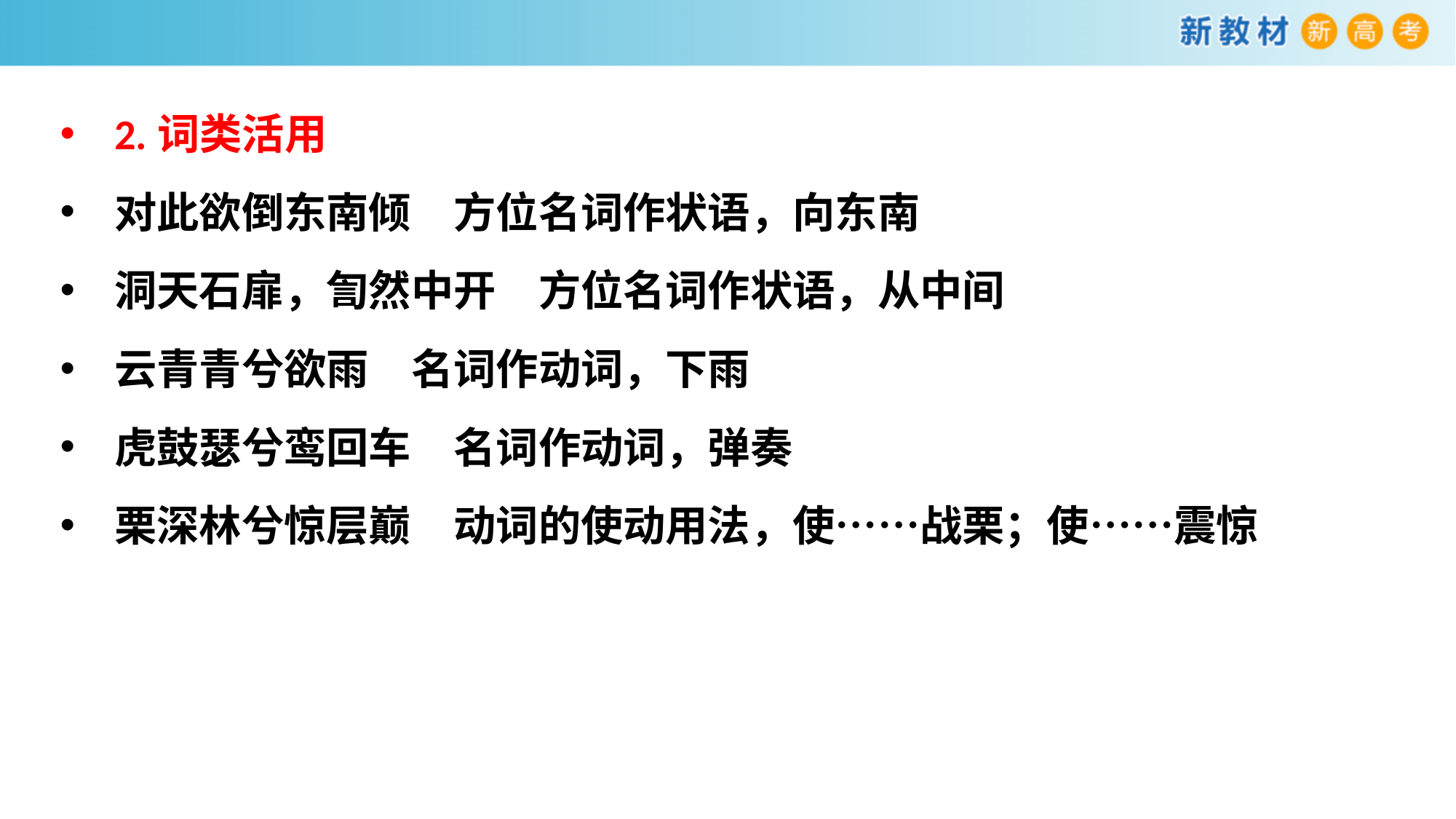

2.词类活用
对此欲倒东南倾　方位名词作状语，向东南
洞天石扉，訇然中开　方位名词作状语，从中间
云青青兮欲雨　名词作动词，下雨
虎鼓瑟兮鸾回车　名词作动词，弹奏
栗深林兮惊层巅　动词的使动用法，使……战栗；使……震惊